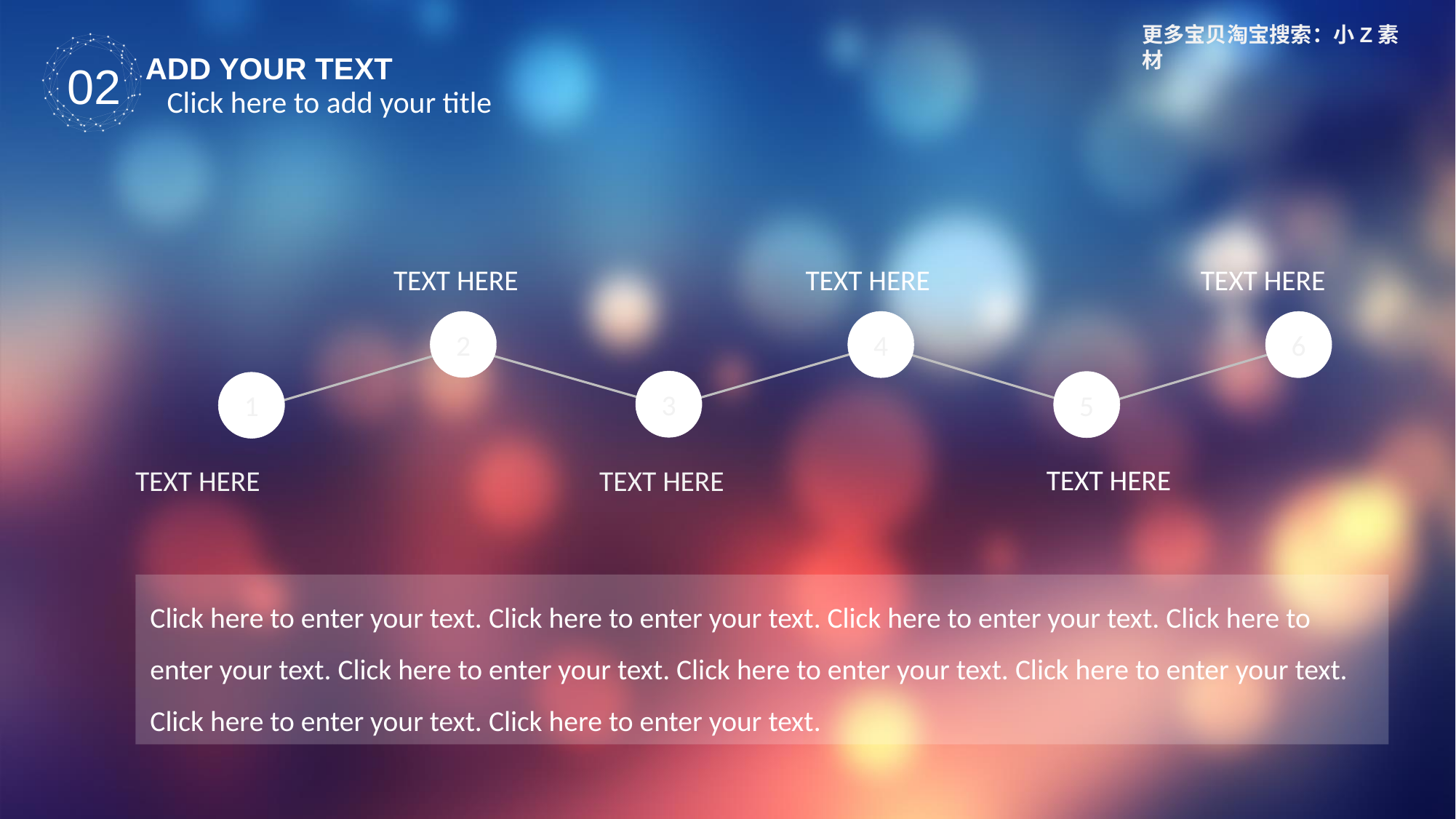

更多宝贝淘宝搜索：小Z素材

ADD YOUR TEXT
02
Click here to add your title
TEXT HERE
TEXT HERE
TEXT HERE
2
4
6

3
5
1
TEXT HERE
TEXT HERE
TEXT HERE
Click here to enter your text. Click here to enter your text. Click here to enter your text. Click here to enter your text. Click here to enter your text. Click here to enter your text. Click here to enter your text. Click here to enter your text. Click here to enter your text.
12